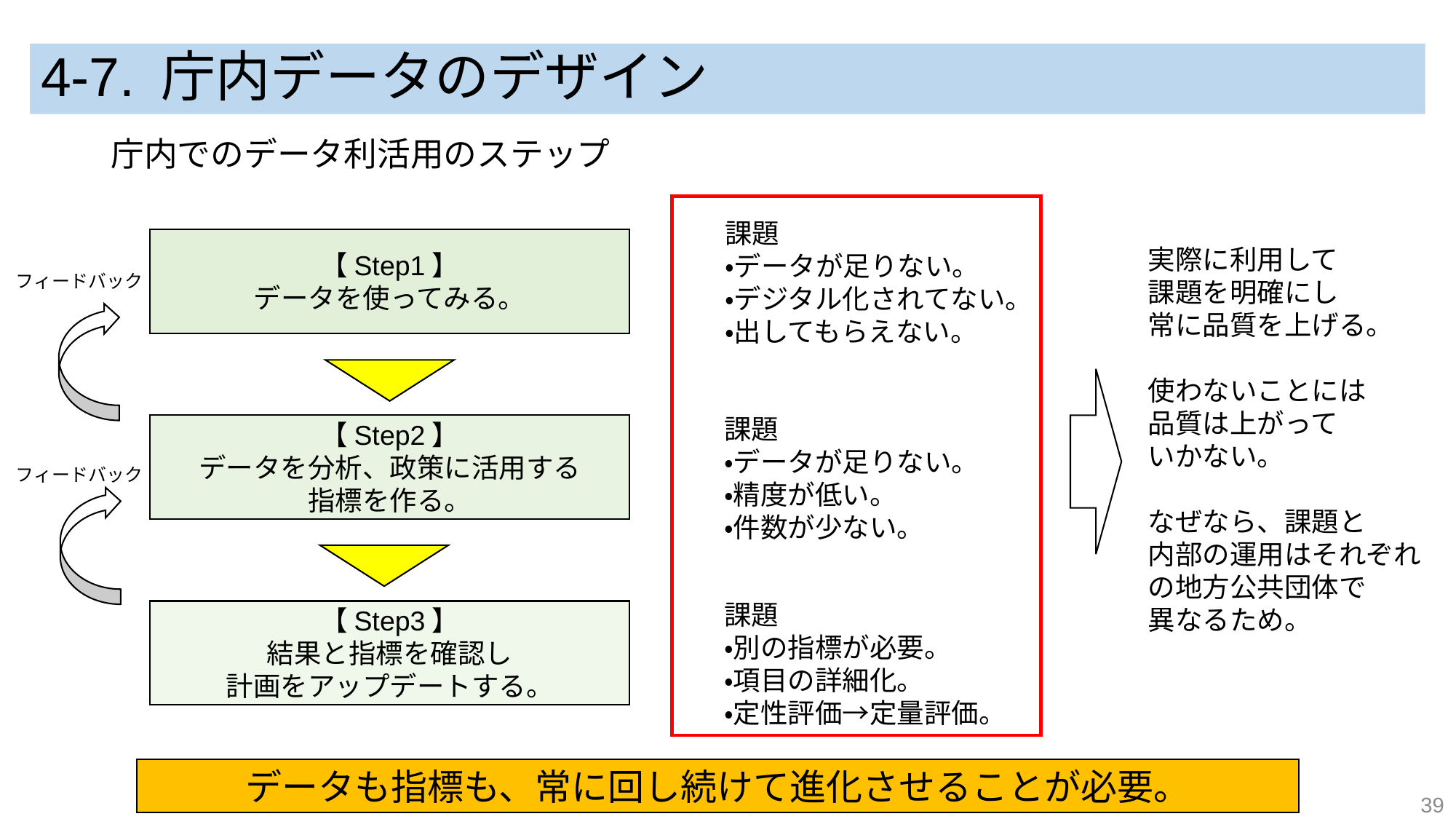

# 4-7. 庁内データのデザイン
庁内でのデータ利活用のステップ

課題
・データが足りない。
・デジタル化されてない。
・出してもらえない。
【Step1】
データを使ってみる。
実際に利用して
課題を明確にし
常に品質を上げる。
使わないことには
品質は上がって
いかない。

なぜなら、課題と
内部の運用はそれぞれ
の地方公共団体で
異なるため。
フィードバック

課題
・データが足りない。
・精度が低い。
・件数が少ない。
【Step2】
データを分析、政策に活用する
指標を作る。
フィードバック

課題
・別の指標が必要。
・項目の詳細化。
・定性評価→定量評価。
【Step3】
結果と指標を確認し
計画をアップデートする。
データも指標も、常に回し続けて進化させることが必要。
39